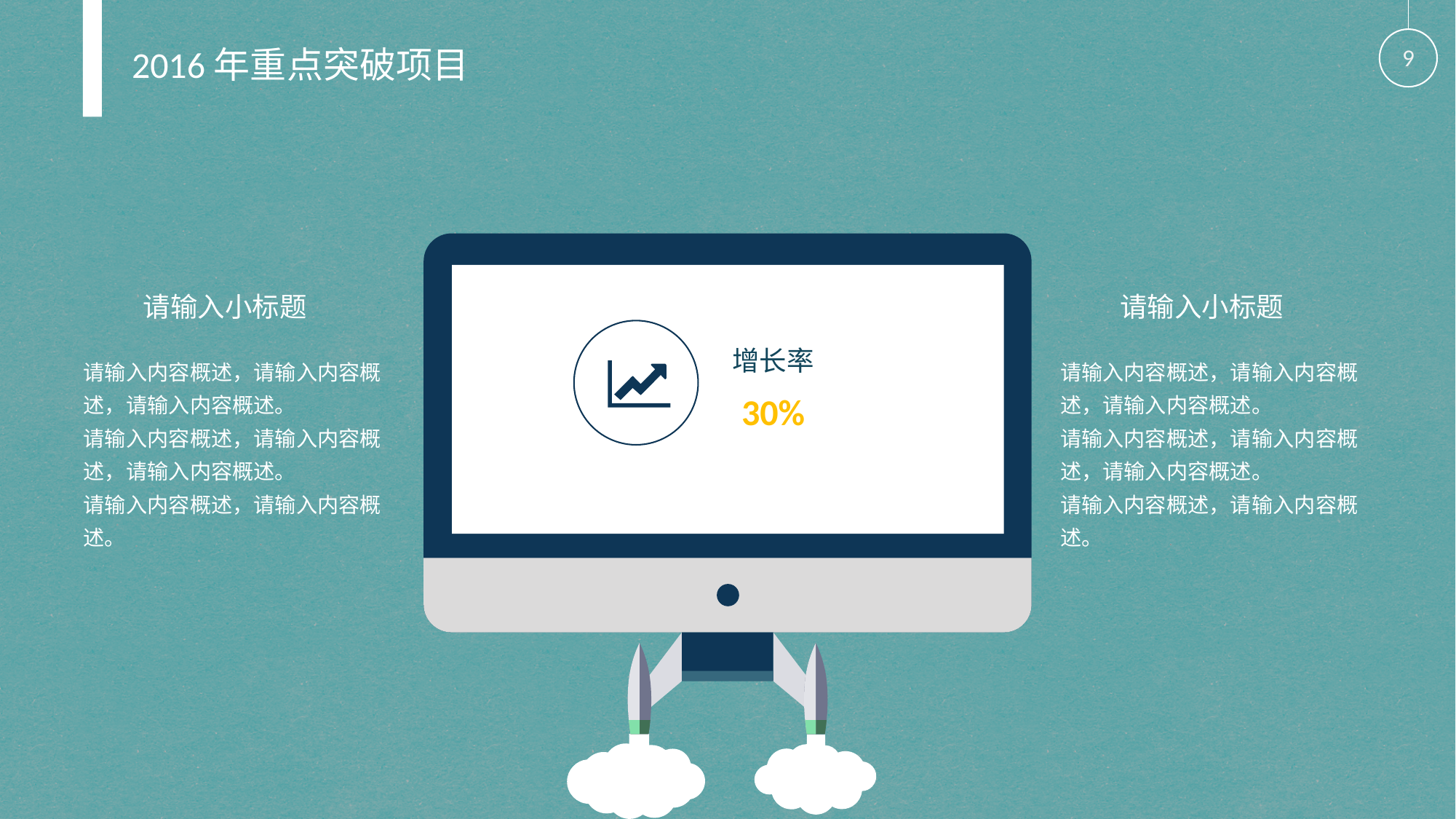

9
2016年重点突破项目

请输入小标题
请输入小标题

增长率
30%
请输入内容概述，请输入内容概述，请输入内容概述。
请输入内容概述，请输入内容概述，请输入内容概述。
请输入内容概述，请输入内容概述。
请输入内容概述，请输入内容概述，请输入内容概述。
请输入内容概述，请输入内容概述，请输入内容概述。
请输入内容概述，请输入内容概述。